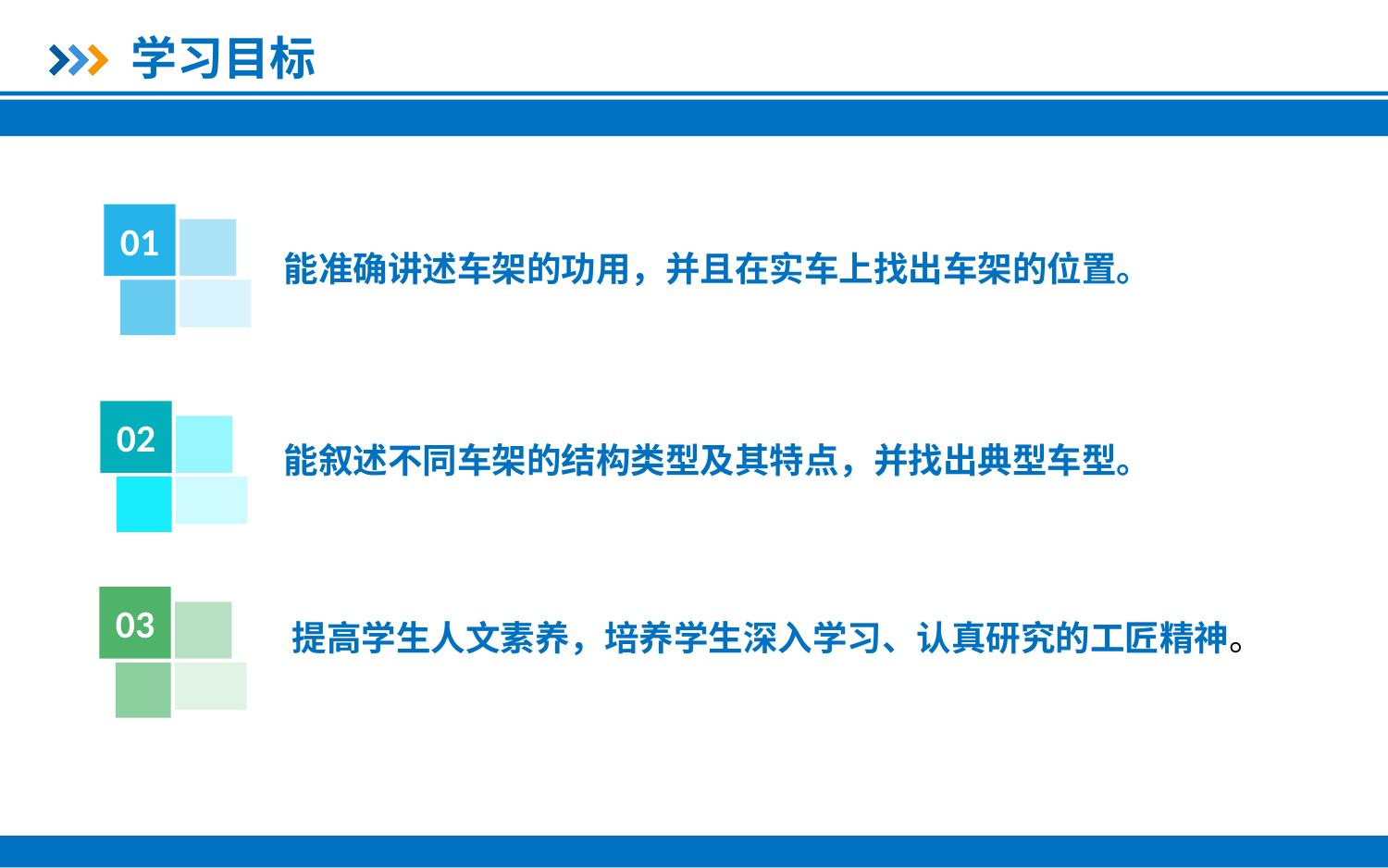

学习目标
01

能准确讲述车架的功用，并且在实车上找出车架的位置。

02

能叙述不同车架的结构类型及其特点，并找出典型车型。
03

提高学生人文素养，培养学生深入学习、认真研究的工匠精神。